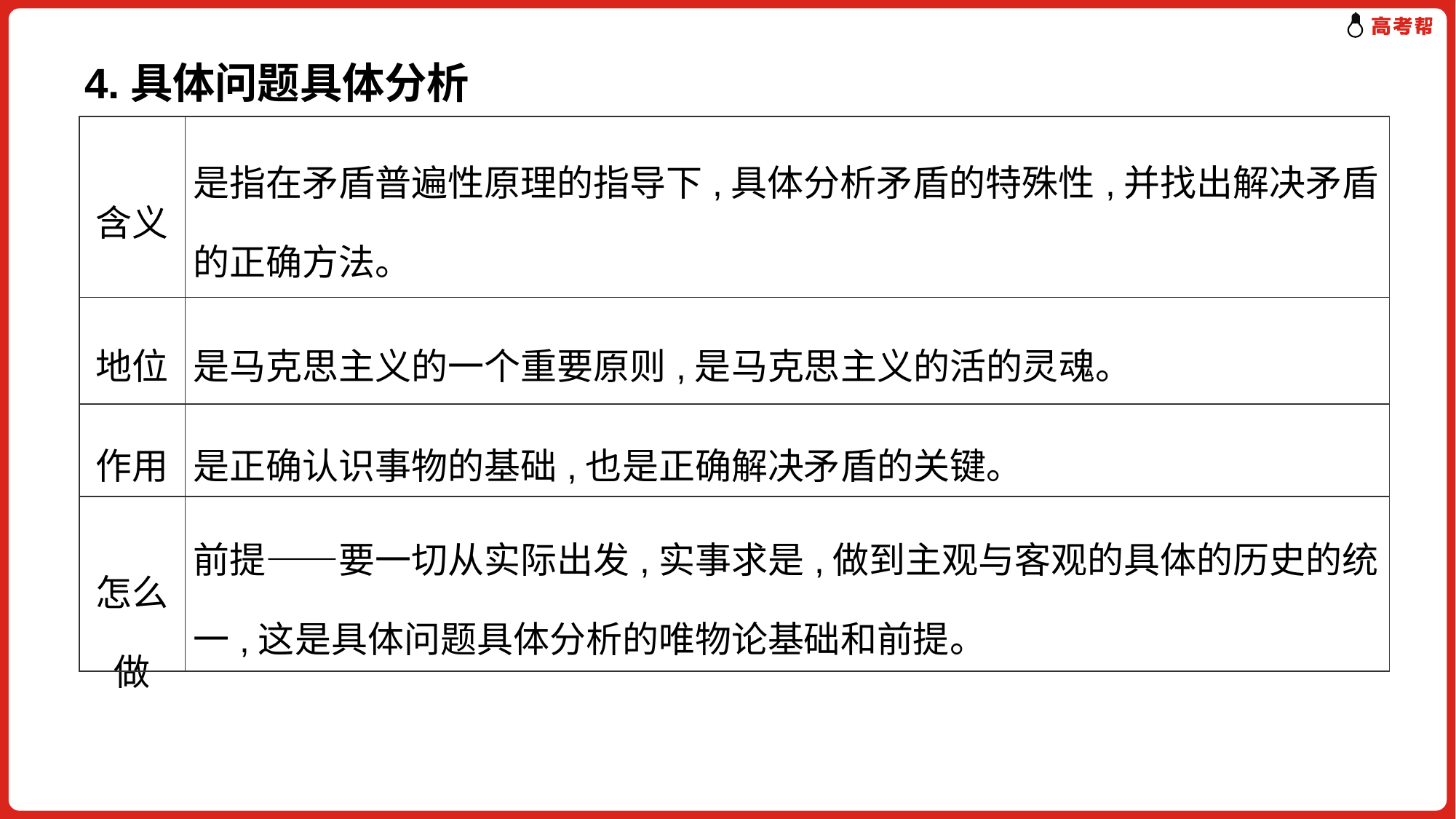

4.具体问题具体分析
| 含义 | 是指在矛盾普遍性原理的指导下,具体分析矛盾的特殊性,并找出解决矛盾的正确方法。 |
| --- | --- |
| 地位 | 是马克思主义的一个重要原则,是马克思主义的活的灵魂。 |
| 作用 | 是正确认识事物的基础,也是正确解决矛盾的关键。 |
| 怎么做 | 前提——要一切从实际出发,实事求是,做到主观与客观的具体的历史的统一,这是具体问题具体分析的唯物论基础和前提。 |